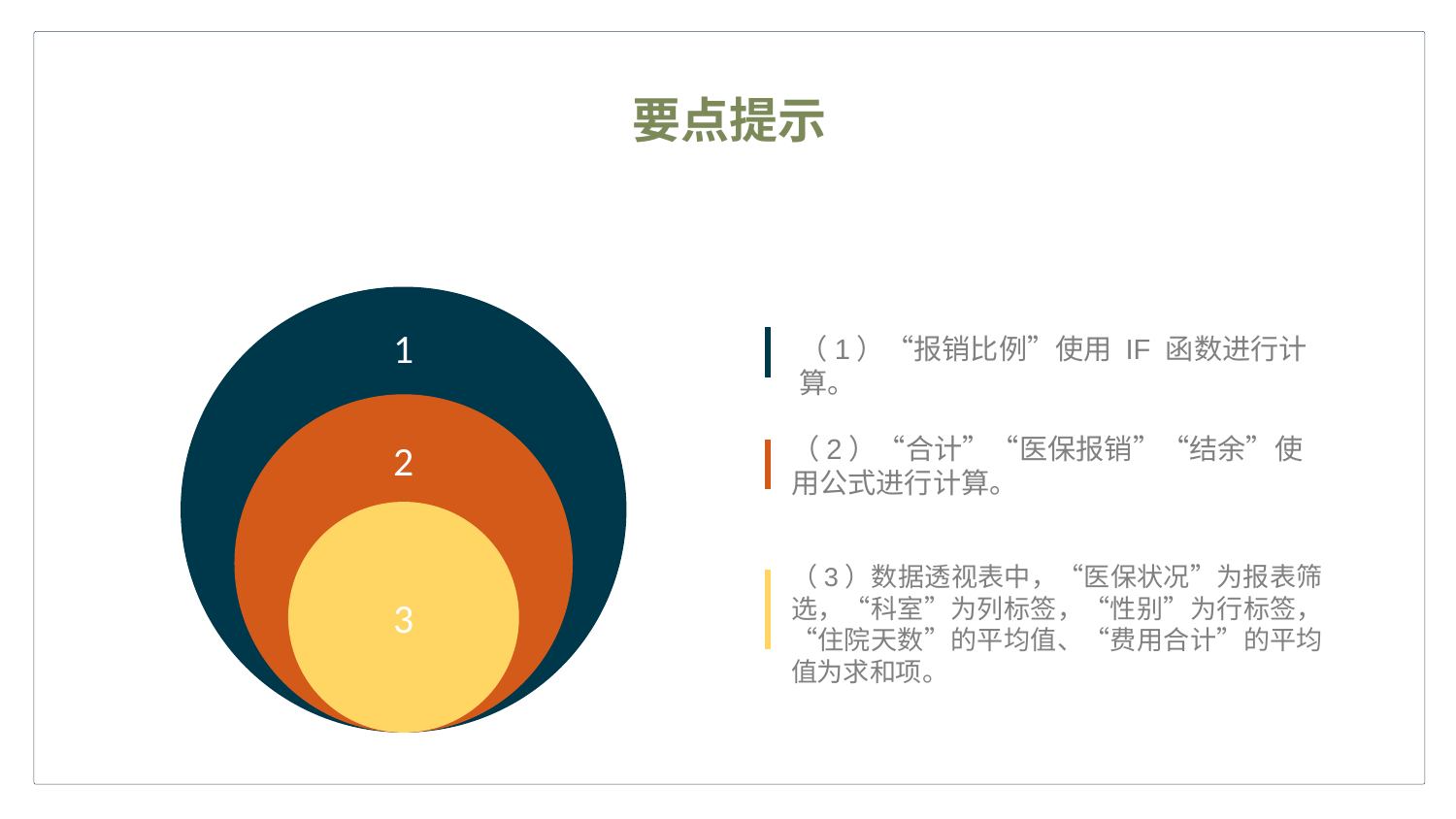

要点提示

1
（1）“报销比例”使用 IF 函数进行计算。

（2）“合计”“医保报销”“结余”使用公式进行计算。
2

（3）数据透视表中，“医保状况”为报表筛选，“科室”为列标签，“性别”为行标签，“住院天数”的平均值、“费用合计”的平均值为求和项。
3